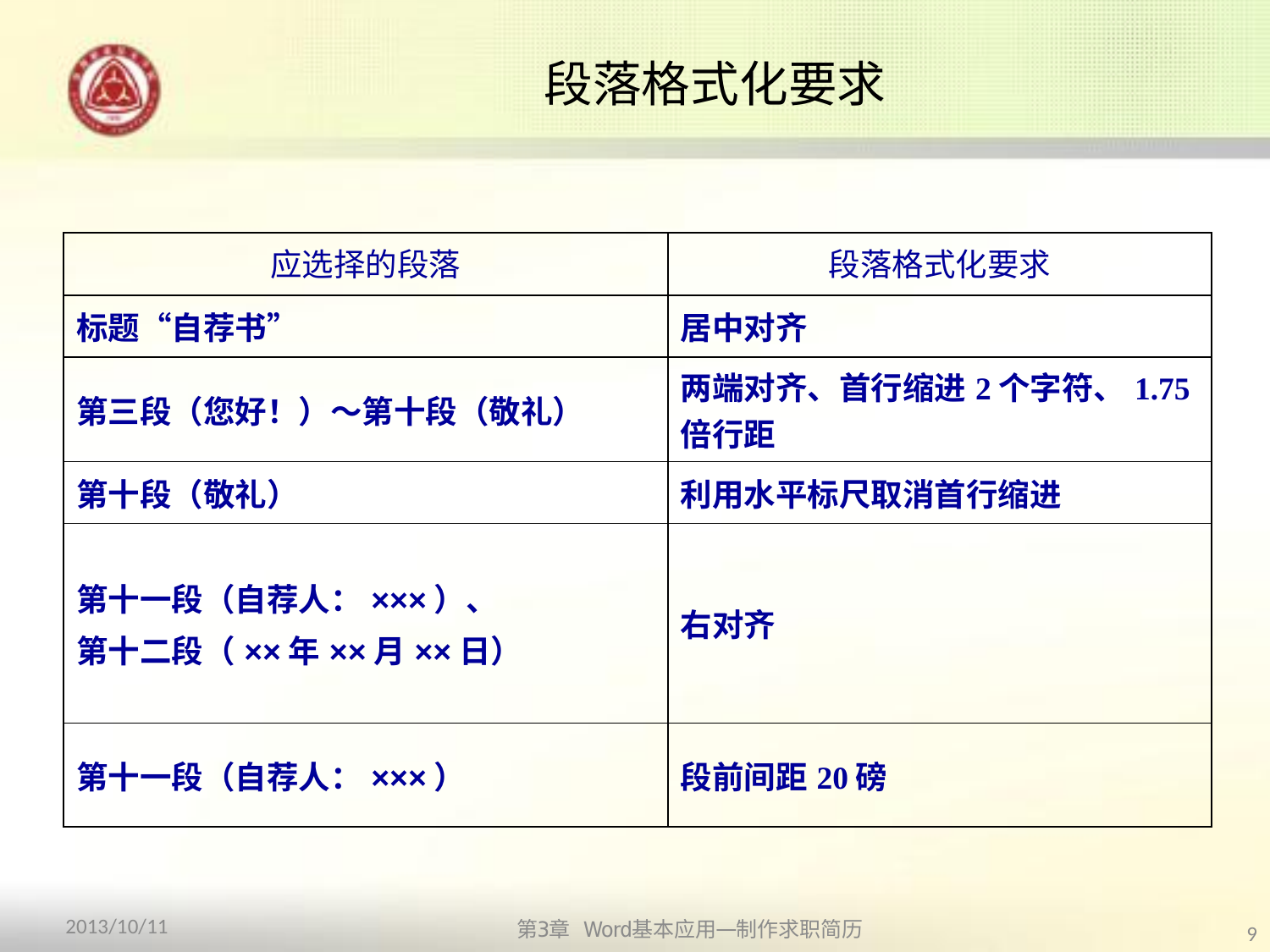

# 段落格式化要求
| 应选择的段落 | 段落格式化要求 |
| --- | --- |
| 标题“自荐书” | 居中对齐 |
| 第三段（您好！）～第十段（敬礼） | 两端对齐、首行缩进2个字符、1.75倍行距 |
| 第十段（敬礼） | 利用水平标尺取消首行缩进 |
| 第十一段（自荐人：×××）、 第十二段（××年××月××日） | 右对齐 |
| 第十一段（自荐人：×××） | 段前间距20磅 |
第3章  Word基本应用—制作求职简历
2013/10/11
9